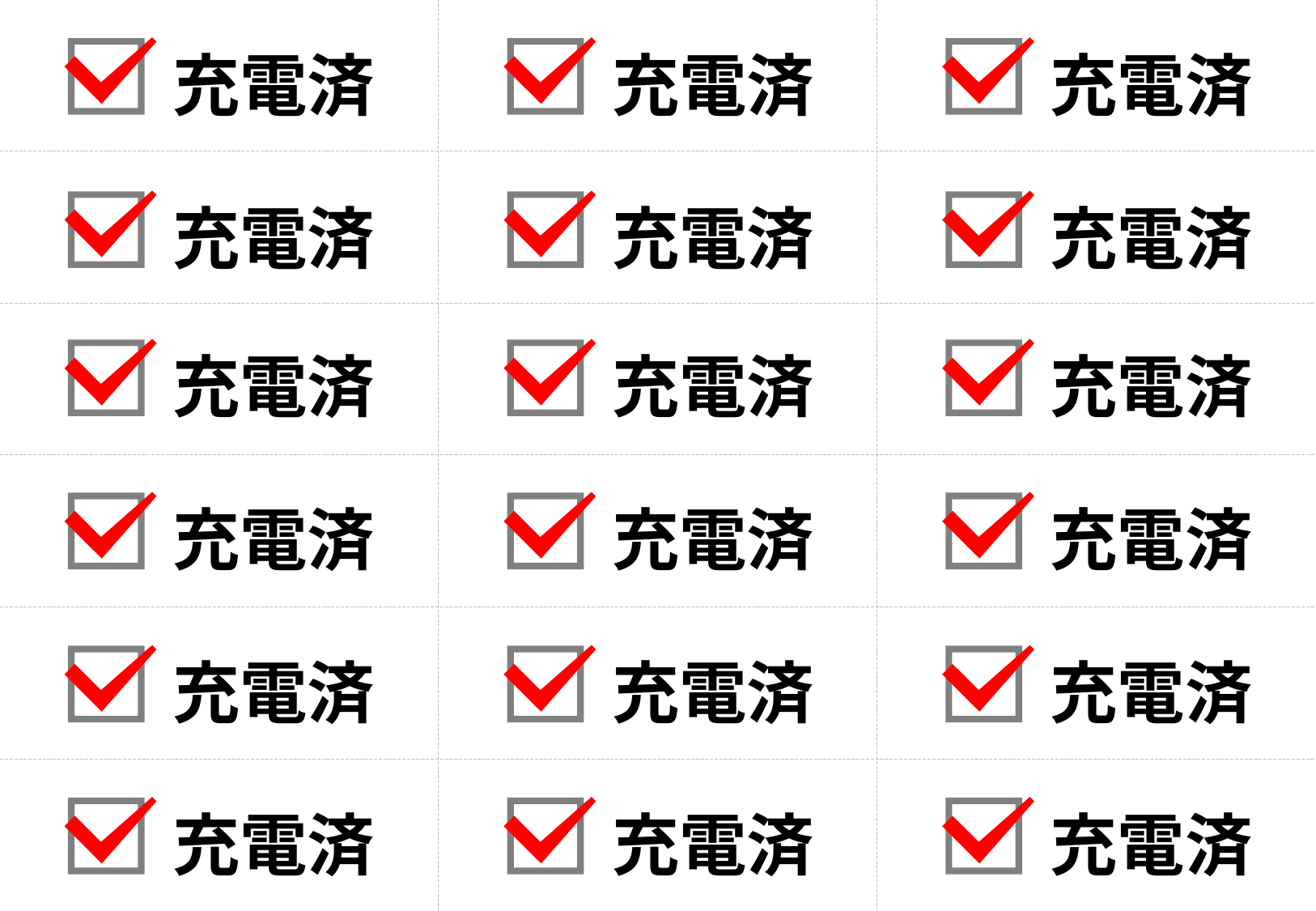

充電済
充電済
充電済

充電済
充電済
充電済

充電済
充電済
充電済

充電済
充電済
充電済

充電済
充電済
充電済

充電済
充電済
充電済